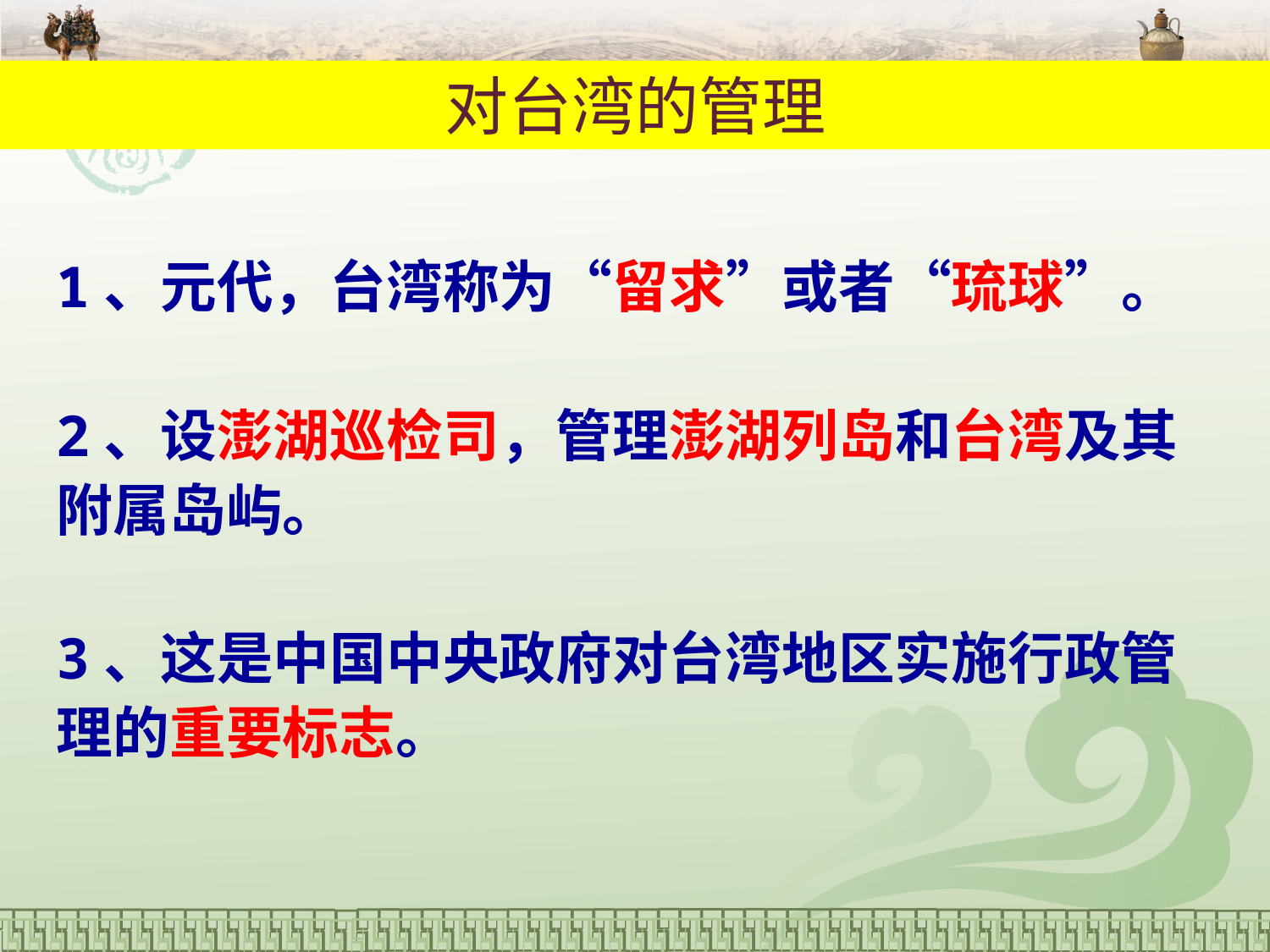

对台湾的管理
1、元代，台湾称为“留求”或者“琉球”。

2、设澎湖巡检司，管理澎湖列岛和台湾及其附属岛屿。

3、这是中国中央政府对台湾地区实施行政管理的重要标志。